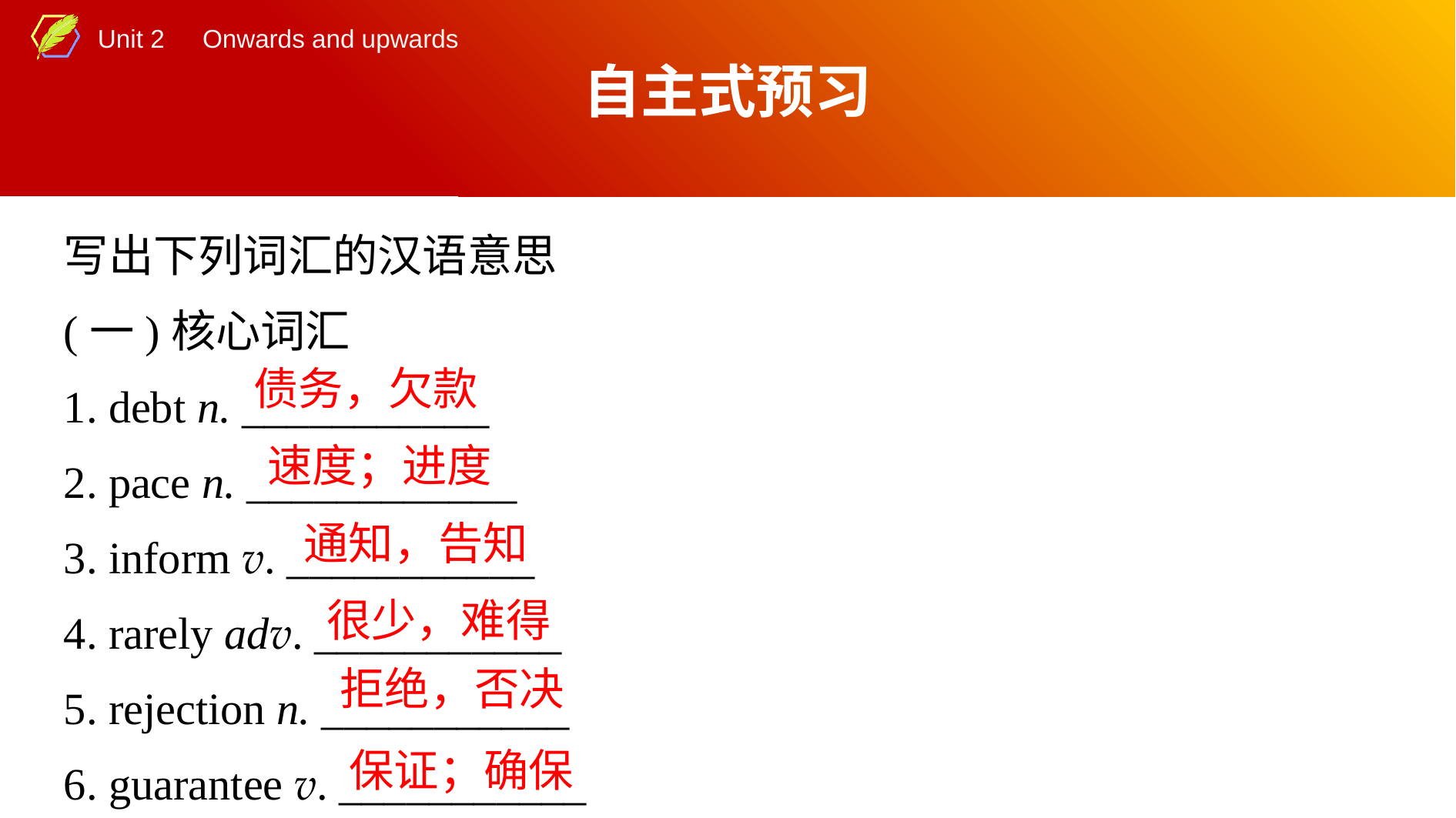

自主式预习
写出下列词汇的汉语意思
(一)核心词汇
1. debt n. ___________
2. pace n. ____________
3. inform v. ___________
4. rarely adv. ___________
5. rejection n. ___________
6. guarantee v. ___________
债务，欠款
速度；进度
通知，告知
很少，难得
拒绝，否决
保证；确保